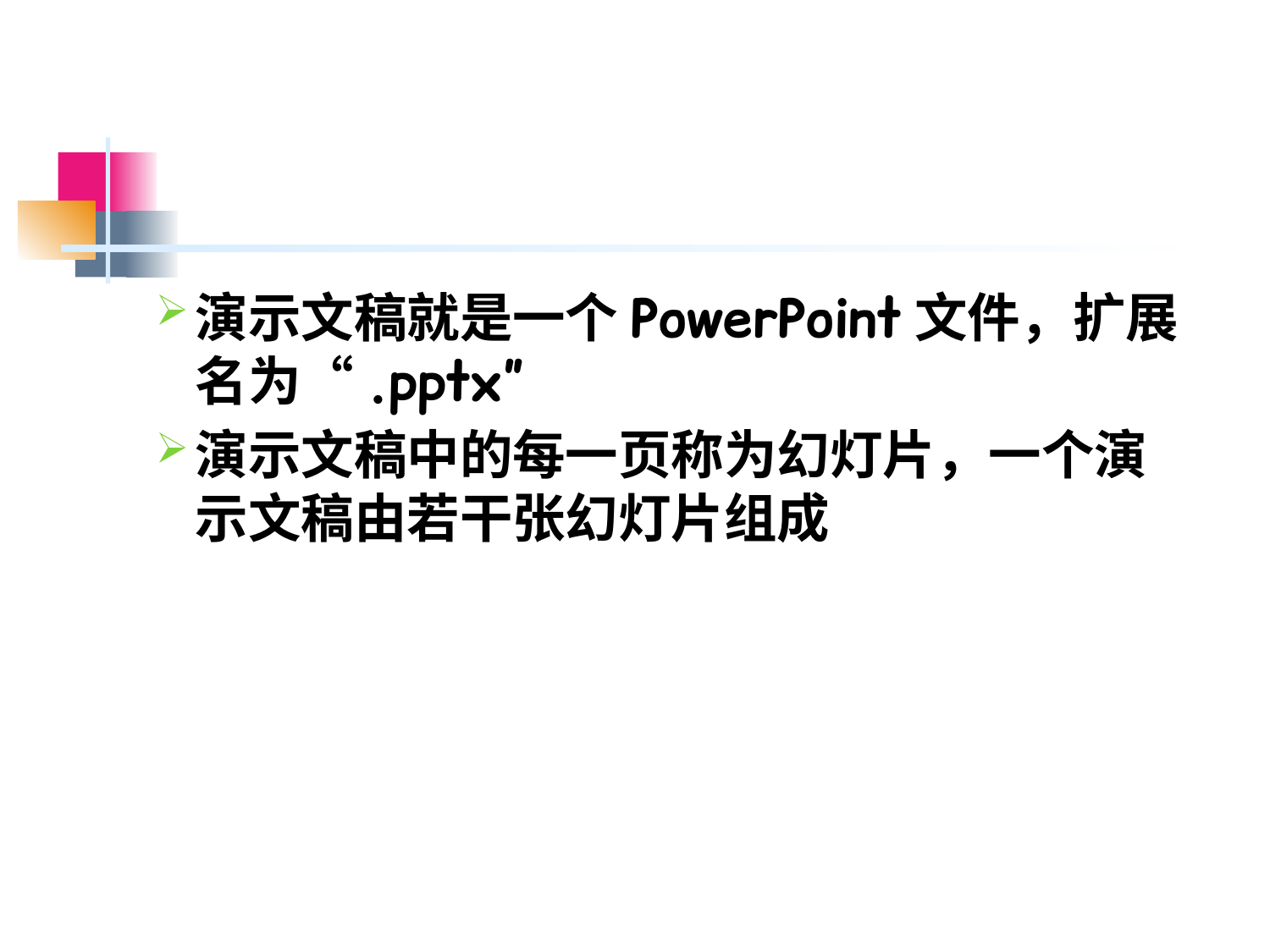

#
演示文稿就是一个PowerPoint文件，扩展名为“.pptx”
演示文稿中的每一页称为幻灯片，一个演示文稿由若干张幻灯片组成